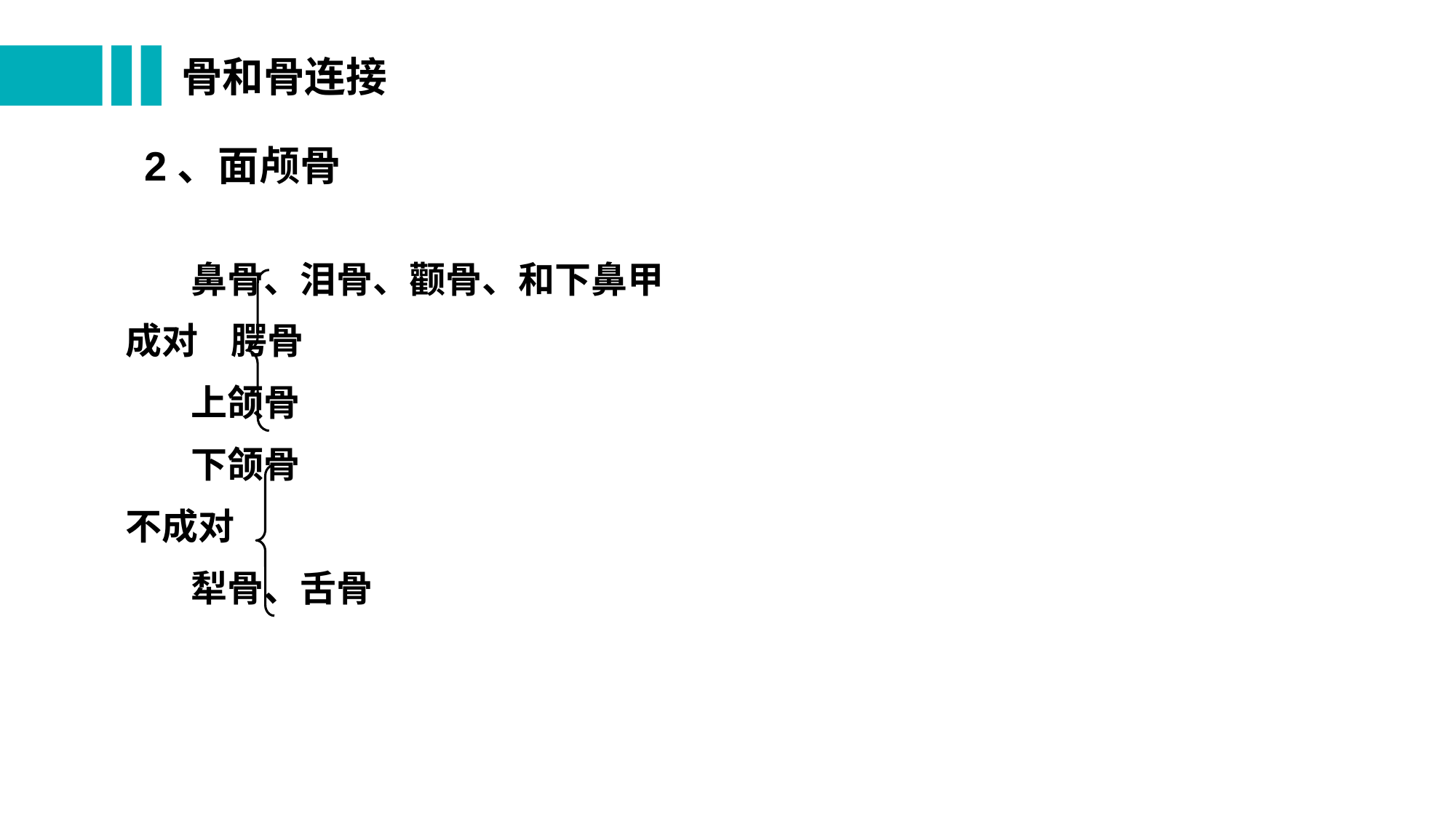

# 骨和骨连接
2、面颅骨
          鼻骨、泪骨、颧骨、和下鼻甲
  成对    腭骨
          上颌骨
          下颌骨
  不成对
          犁骨、舌骨